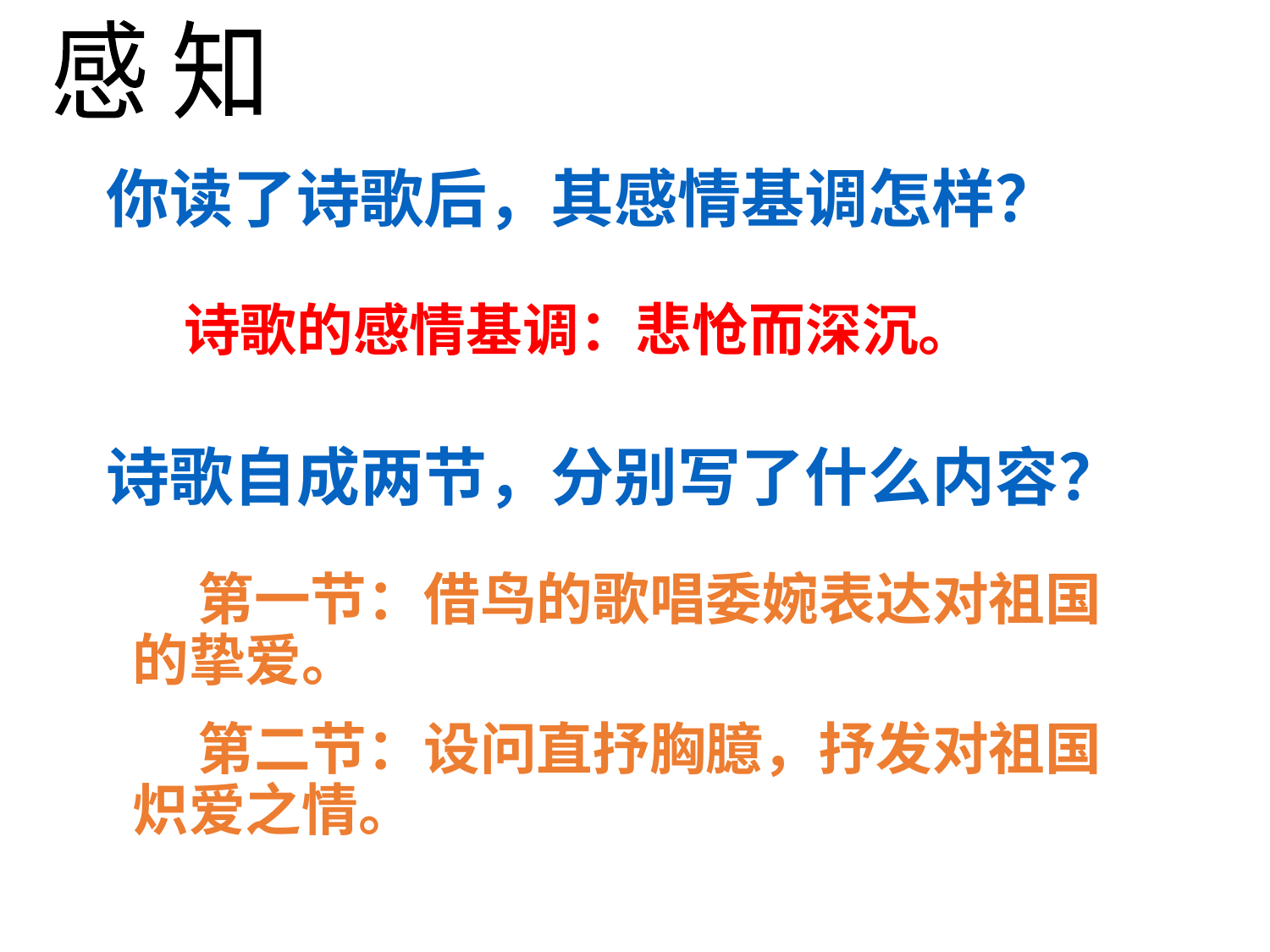

感 知
你读了诗歌后，其感情基调怎样？
诗歌的感情基调：悲怆而深沉。
诗歌自成两节，分别写了什么内容？
    第一节：借鸟的歌唱委婉表达对祖国的挚爱。
    第二节：设问直抒胸臆，抒发对祖国炽爱之情。